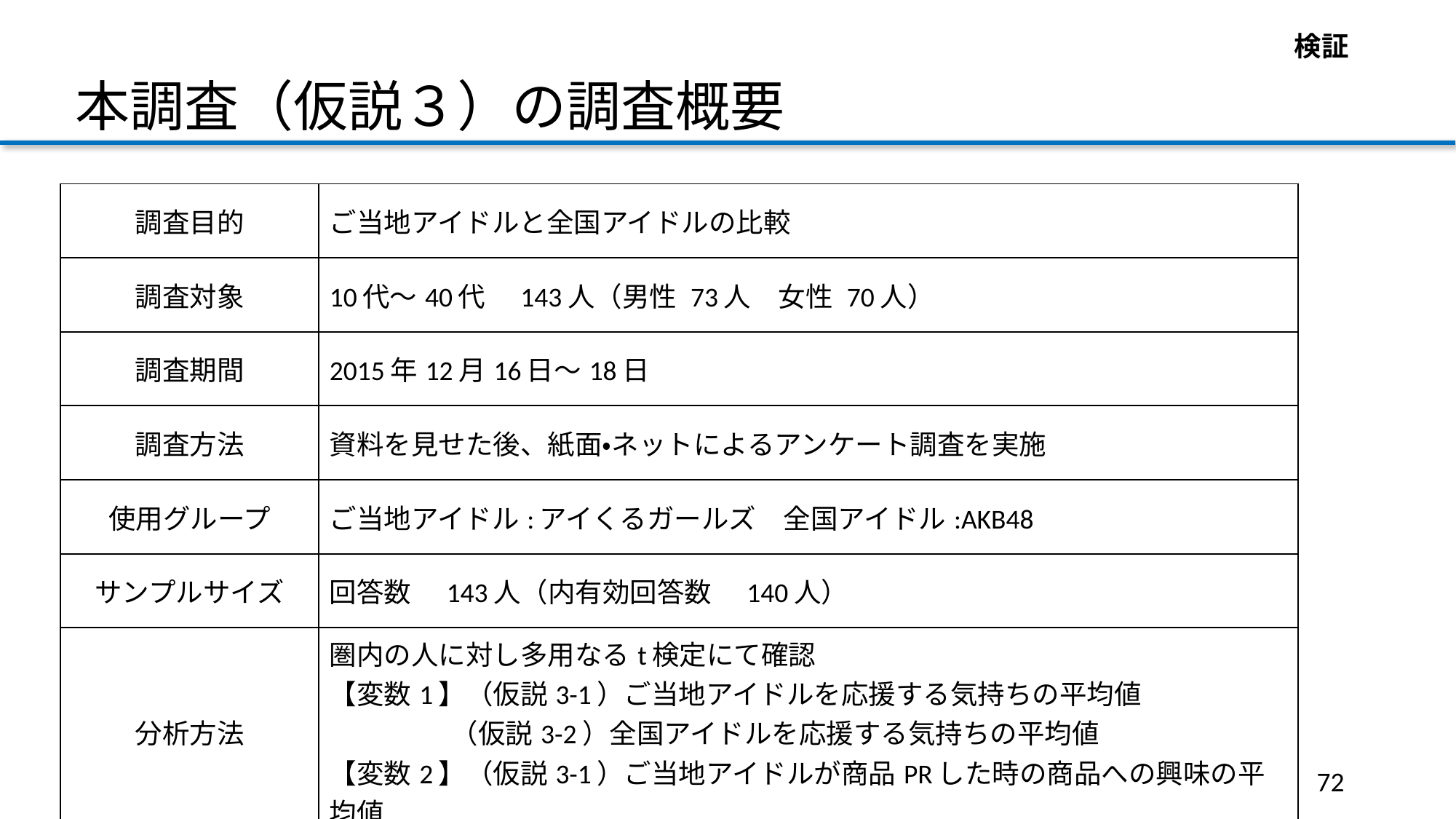

検証
本調査（仮説３）の調査概要
| 調査目的 | ご当地アイドルと全国アイドルの比較 |
| --- | --- |
| 調査対象 | 10代～40代　143人（男性 73人　女性 70人） |
| 調査期間 | 2015年12月16日～18日 |
| 調査方法 | 資料を見せた後、紙面・ネットによるアンケート調査を実施 |
| 使用グループ | ご当地アイドル:アイくるガールズ　全国アイドル:AKB48 |
| サンプルサイズ | 回答数　143人（内有効回答数　140人） |
| 分析方法 | 圏内の人に対し多用なるt検定にて確認 【変数1】（仮説3-1）ご当地アイドルを応援する気持ちの平均値 　　　　 （仮説3-2）全国アイドルを応援する気持ちの平均値 【変数2】（仮説3-1）ご当地アイドルが商品PRした時の商品への興味の平均値　　　 　　　　 （仮説3-2）全国アイドルが商品PRした時の商品への興味の平均値 |
72